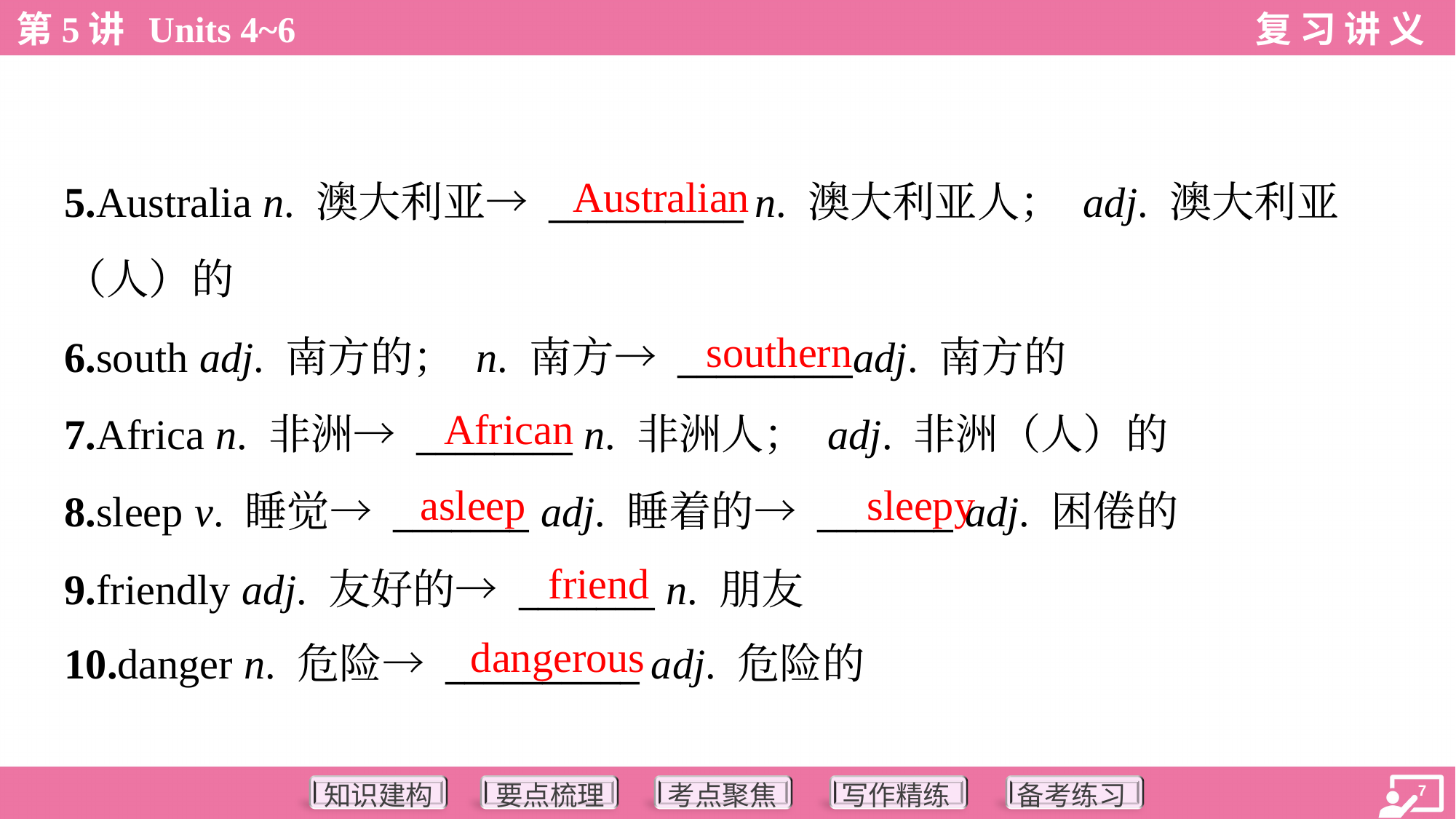

Australian
5.Australia n. 澳大利亚→ __________ n. 澳大利亚人； adj. 澳大利亚
（人）的
6.south adj. 南方的； n. 南方→ _________adj. 南方的
7.Africa n. 非洲→ ________ n. 非洲人； adj. 非洲（人）的
8.sleep v. 睡觉→ _______ adj. 睡着的→ _______ adj. 困倦的
9.friendly adj. 友好的→ _______ n. 朋友
10.danger n. 危险→ __________ adj. 危险的
southern
African
asleep
sleepy
friend
dangerous